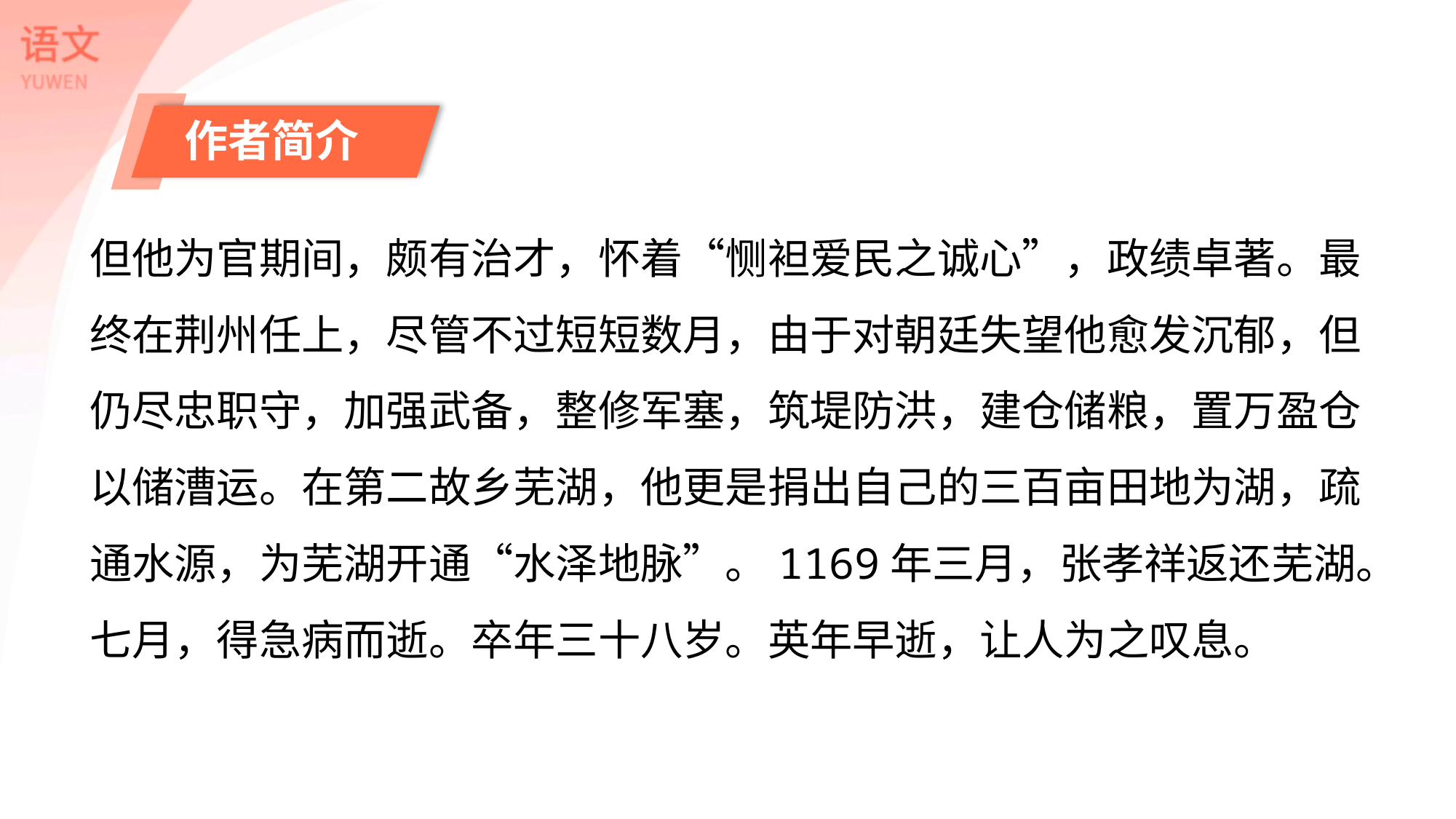

作者简介
但他为官期间，颇有治才，怀着“恻袒爱民之诚心”，政绩卓著。最终在荆州任上，尽管不过短短数月，由于对朝廷失望他愈发沉郁，但仍尽忠职守，加强武备，整修军塞，筑堤防洪，建仓储粮，置万盈仓以储漕运。在第二故乡芜湖，他更是捐出自己的三百亩田地为湖，疏通水源，为芜湖开通“水泽地脉”。1169年三月，张孝祥返还芜湖。七月，得急病而逝。卒年三十八岁。英年早逝，让人为之叹息。